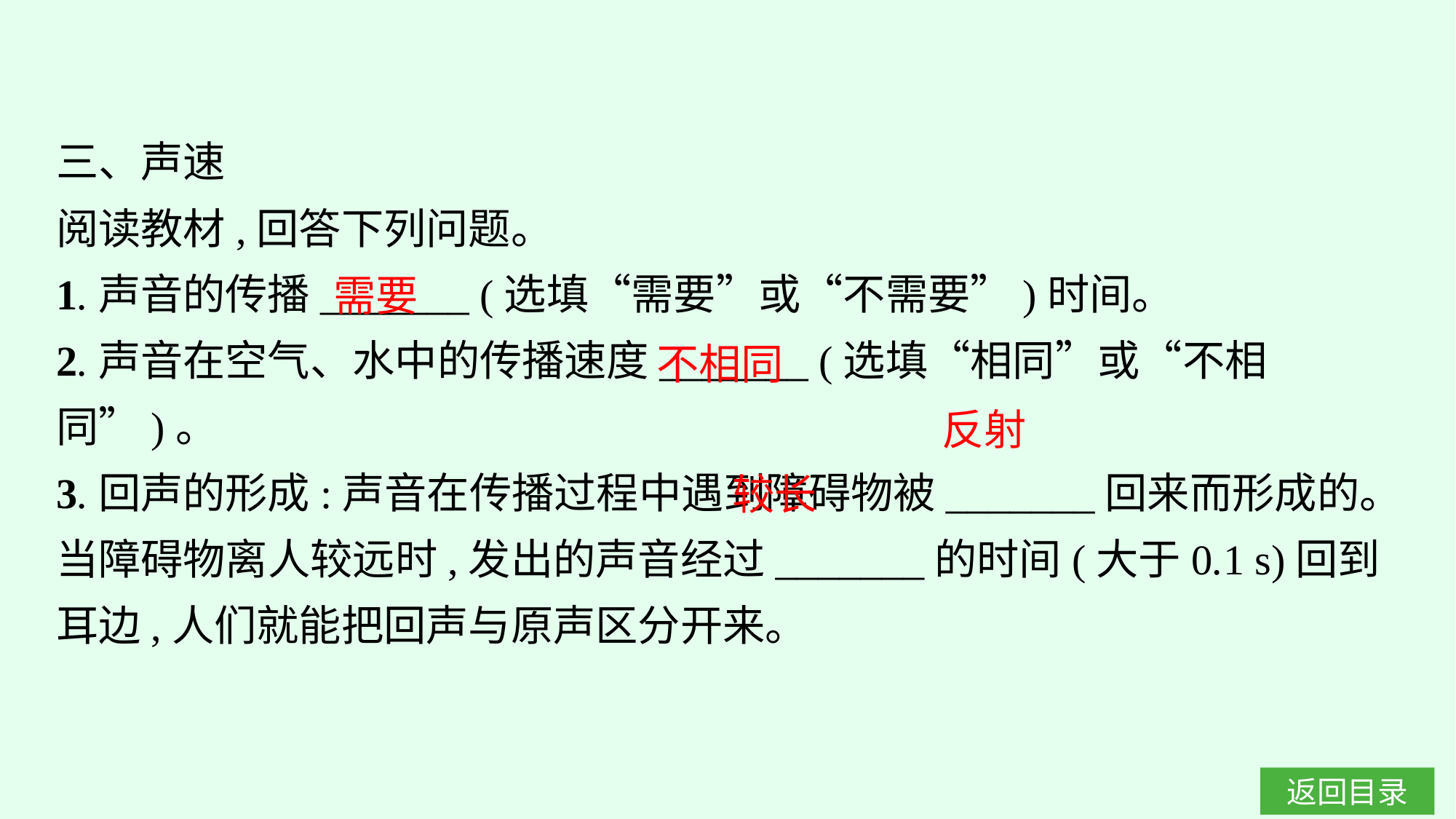

三、声速
阅读教材,回答下列问题。
1.声音的传播_______ (选填“需要”或“不需要”)时间。
2.声音在空气、水中的传播速度_______ (选填“相同”或“不相同”)。
3.回声的形成:声音在传播过程中遇到障碍物被_______回来而形成的。当障碍物离人较远时,发出的声音经过_______的时间(大于0.1 s)回到耳边,人们就能把回声与原声区分开来。
需要
不相同
反射
较长